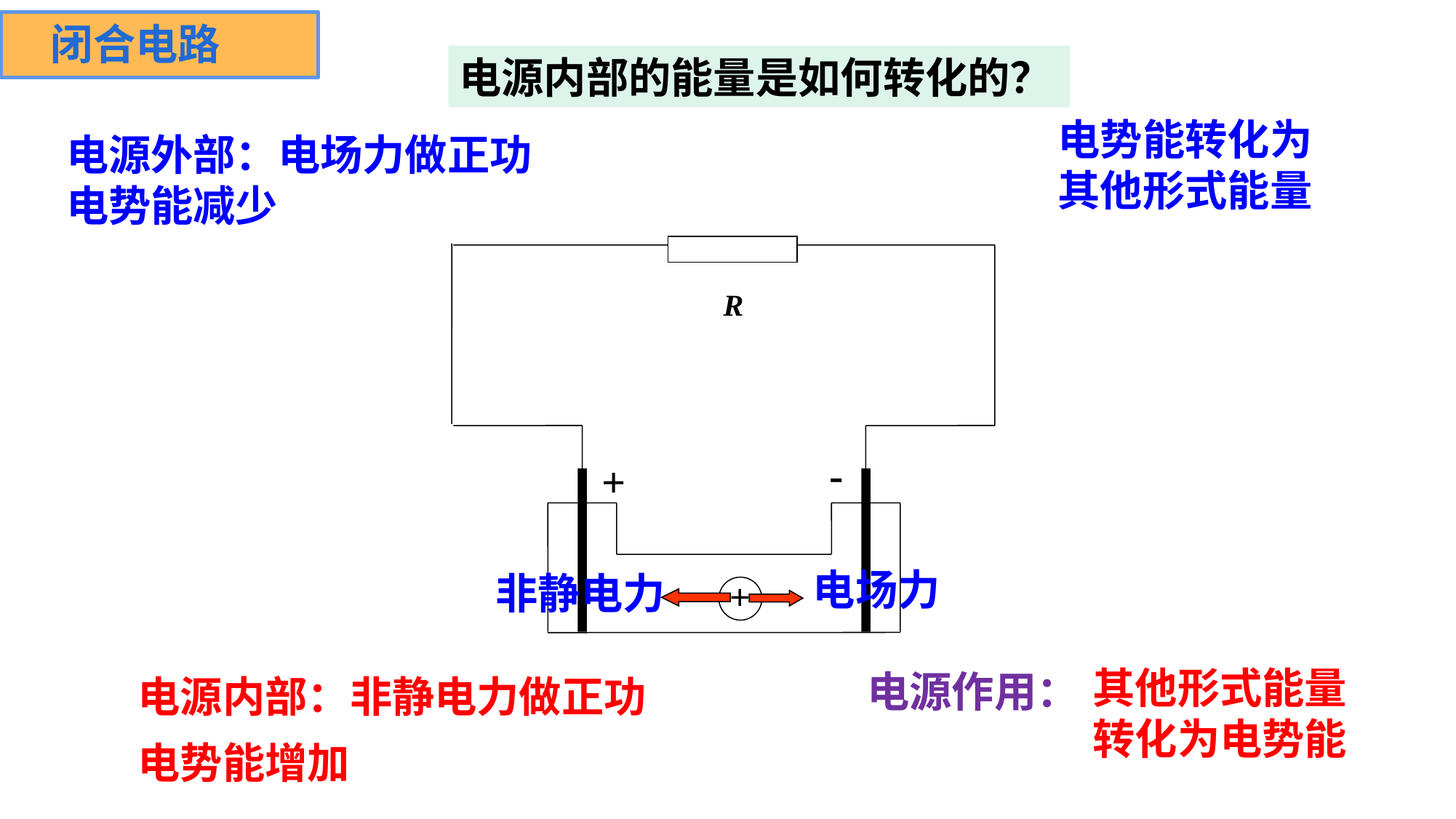

闭合电路
电源内部的能量是如何转化的？
电势能转化为
其他形式能量
电源外部：电场力做正功
电势能减少

R

-
+

电场力
非静电力
+

电源内部：非静电力做正功
电势能增加
其他形式能量
转化为电势能
电源作用：